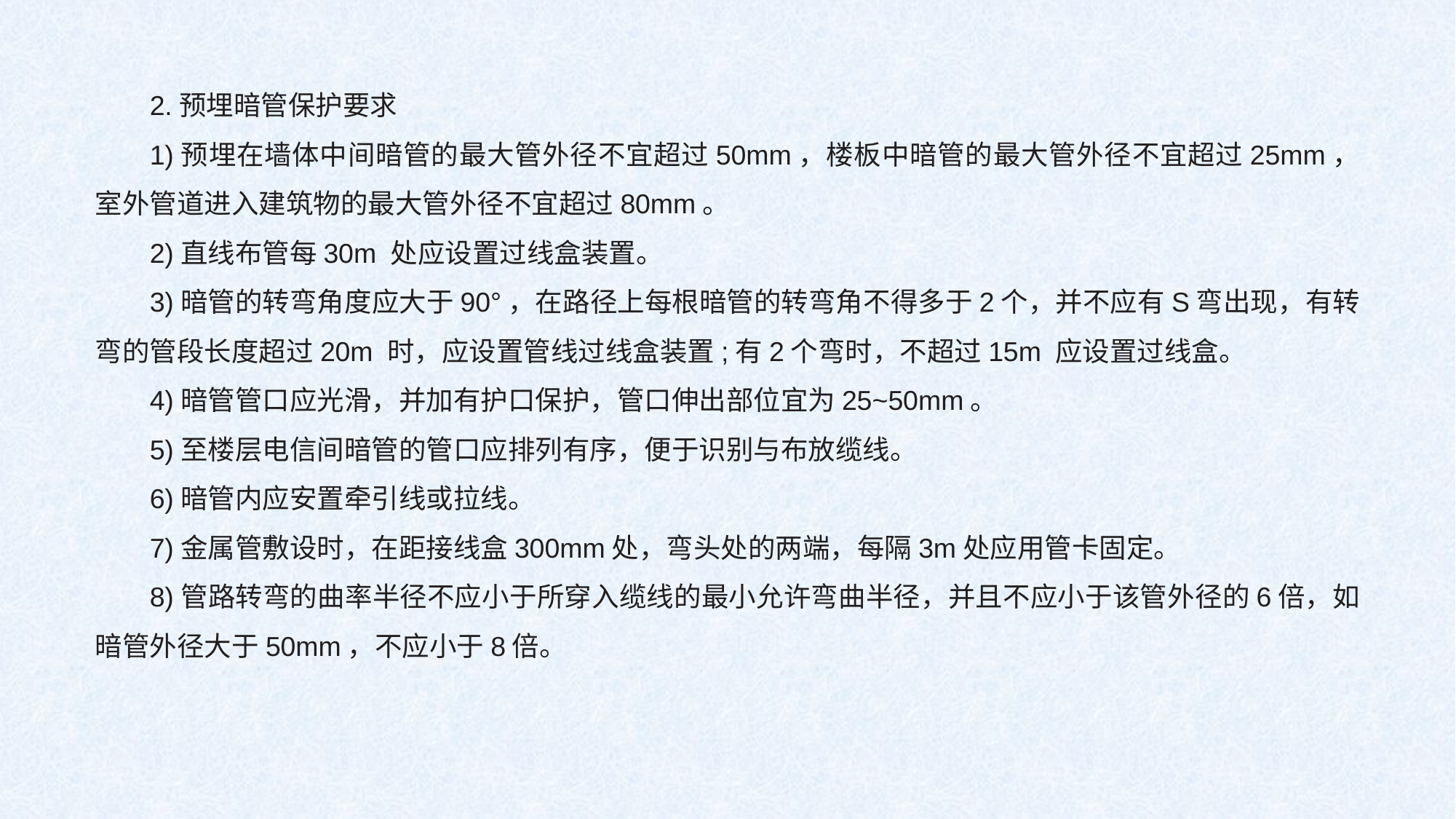

2.预埋暗管保护要求
1)预埋在墙体中间暗管的最大管外径不宜超过50mm，楼板中暗管的最大管外径不宜超过25mm，室外管道进入建筑物的最大管外径不宜超过80mm。
2)直线布管每30m 处应设置过线盒装置。
3)暗管的转弯角度应大于90°，在路径上每根暗管的转弯角不得多于2个，并不应有S弯出现，有转弯的管段长度超过20m 时，应设置管线过线盒装置;有2个弯时，不超过15m 应设置过线盒。
4)暗管管口应光滑，并加有护口保护，管口伸出部位宜为25~50mm。
5)至楼层电信间暗管的管口应排列有序，便于识别与布放缆线。
6)暗管内应安置牵引线或拉线。
7)金属管敷设时，在距接线盒300mm处，弯头处的两端，每隔3m处应用管卡固定。
8)管路转弯的曲率半径不应小于所穿入缆线的最小允许弯曲半径，并且不应小于该管外径的6倍，如暗管外径大于50mm，不应小于8倍。